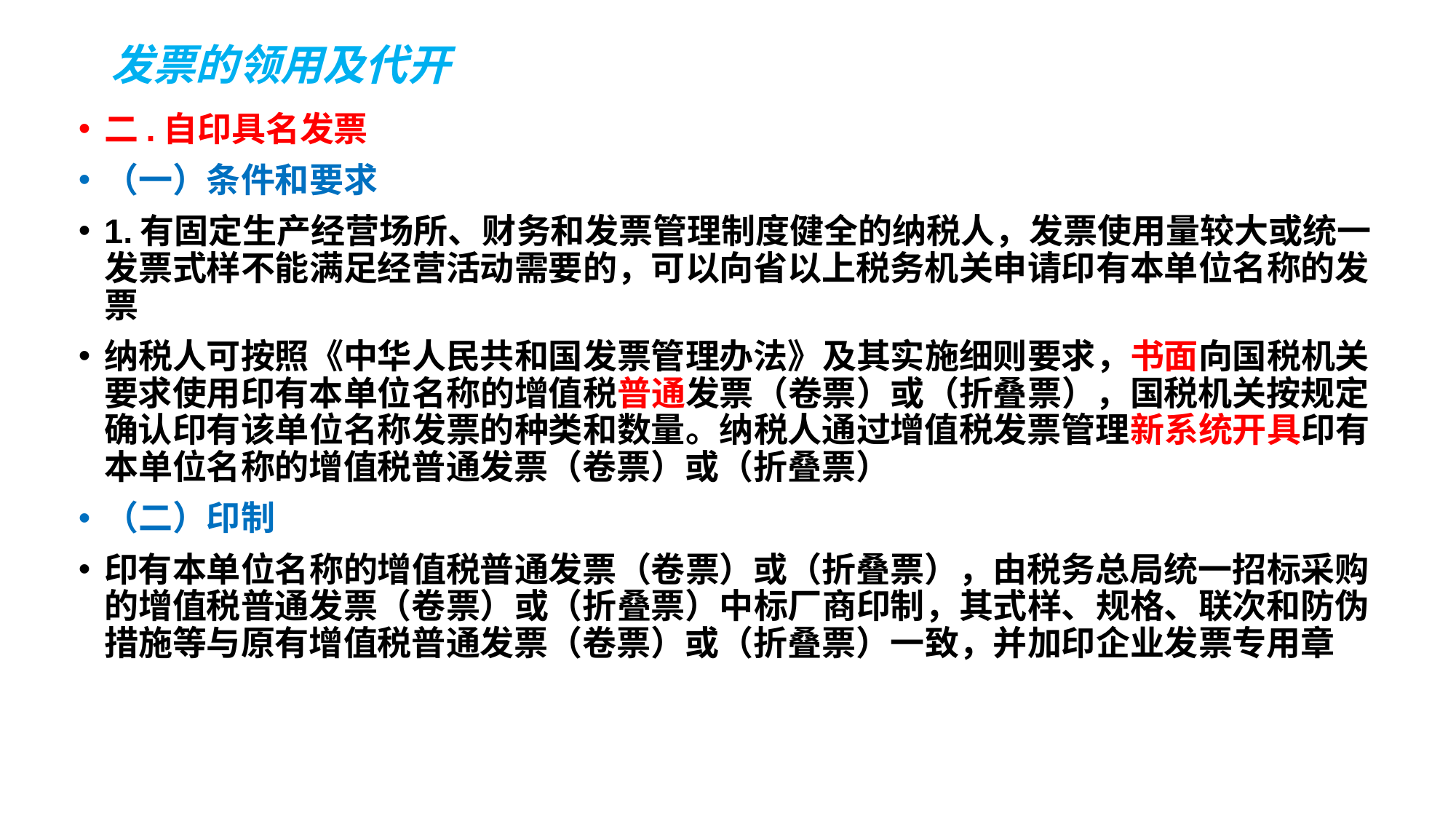

# 发票的领用及代开
二.自印具名发票
（一）条件和要求
1.有固定生产经营场所、财务和发票管理制度健全的纳税人，发票使用量较大或统一发票式样不能满足经营活动需要的，可以向省以上税务机关申请印有本单位名称的发票
纳税人可按照《中华人民共和国发票管理办法》及其实施细则要求，书面向国税机关要求使用印有本单位名称的增值税普通发票（卷票）或（折叠票），国税机关按规定确认印有该单位名称发票的种类和数量。纳税人通过增值税发票管理新系统开具印有本单位名称的增值税普通发票（卷票）或（折叠票）
（二）印制
印有本单位名称的增值税普通发票（卷票）或（折叠票），由税务总局统一招标采购的增值税普通发票（卷票）或（折叠票）中标厂商印制，其式样、规格、联次和防伪措施等与原有增值税普通发票（卷票）或（折叠票）一致，并加印企业发票专用章